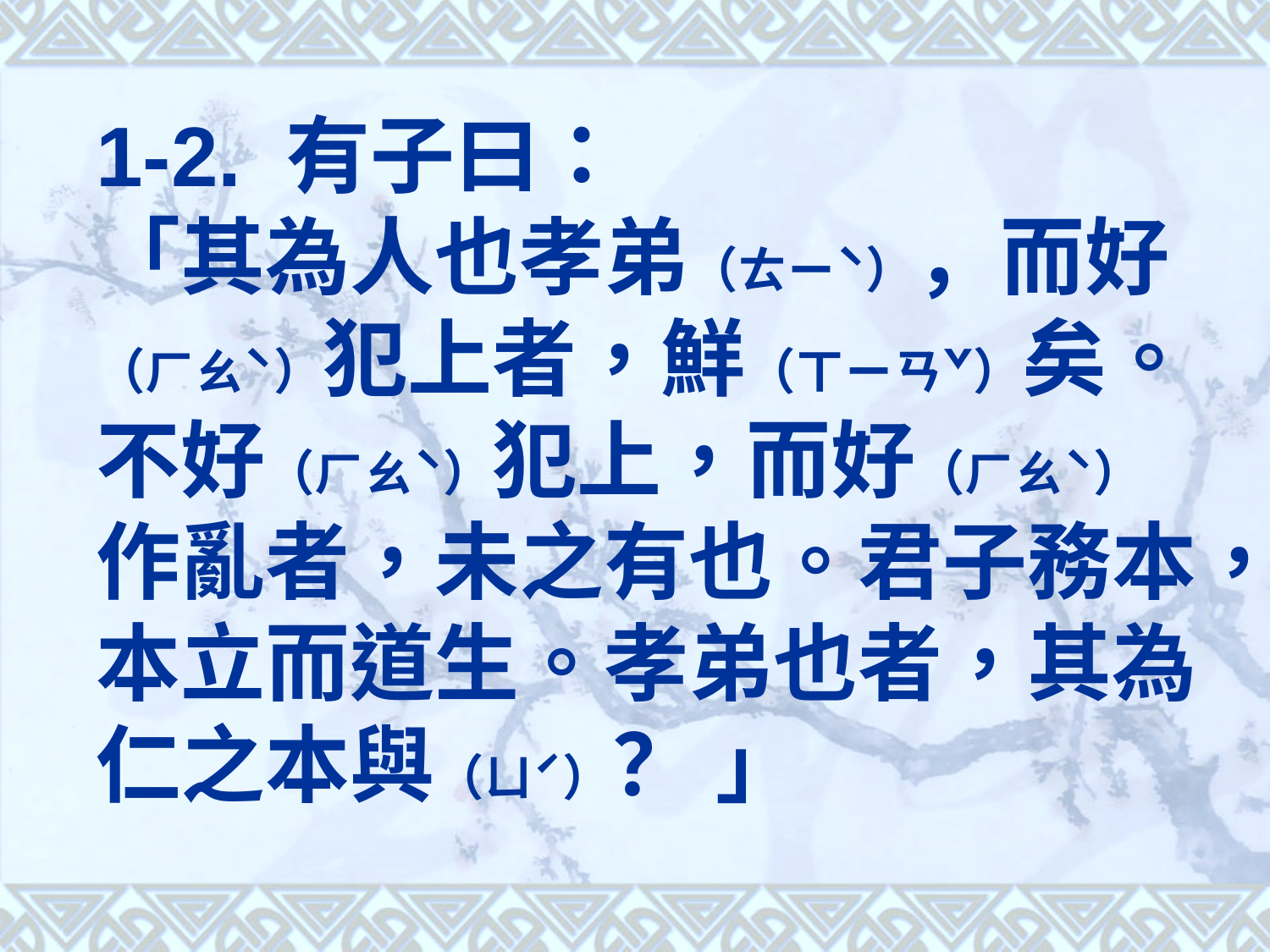

# 1-2. 有子曰： 「其為人也孝弟（ㄊㄧˋ），而好（ㄏㄠˋ）犯上者，鮮（ㄒㄧㄢˇ）矣。不好（ㄏㄠˋ）犯上，而好（ㄏㄠˋ）作亂者，未之有也。君子務本，本立而道生。孝弟也者，其為仁之本與（ㄩˊ）？ 」